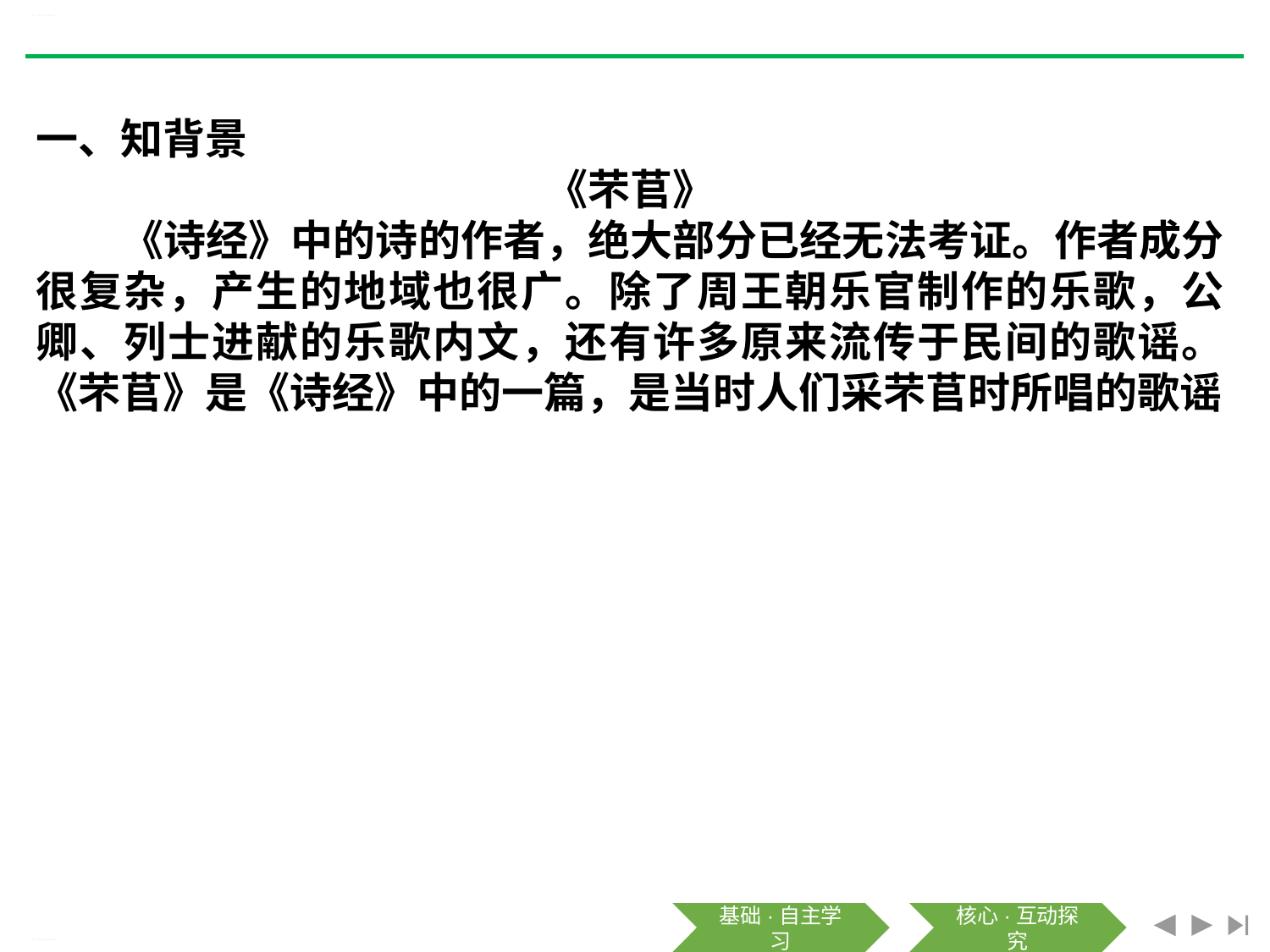

《芣苢》《文氏外孙入村收麦》PPT
一、知背景
《芣苢》
《诗经》中的诗的作者，绝大部分已经无法考证。作者成分很复杂，产生的地域也很广。除了周王朝乐官制作的乐歌，公卿、列士进献的乐歌内文，还有许多原来流传于民间的歌谣。《芣苢》是《诗经》中的一篇，是当时人们采芣苢时所唱的歌谣
《芣苢》《文氏外孙入村收麦》PPT